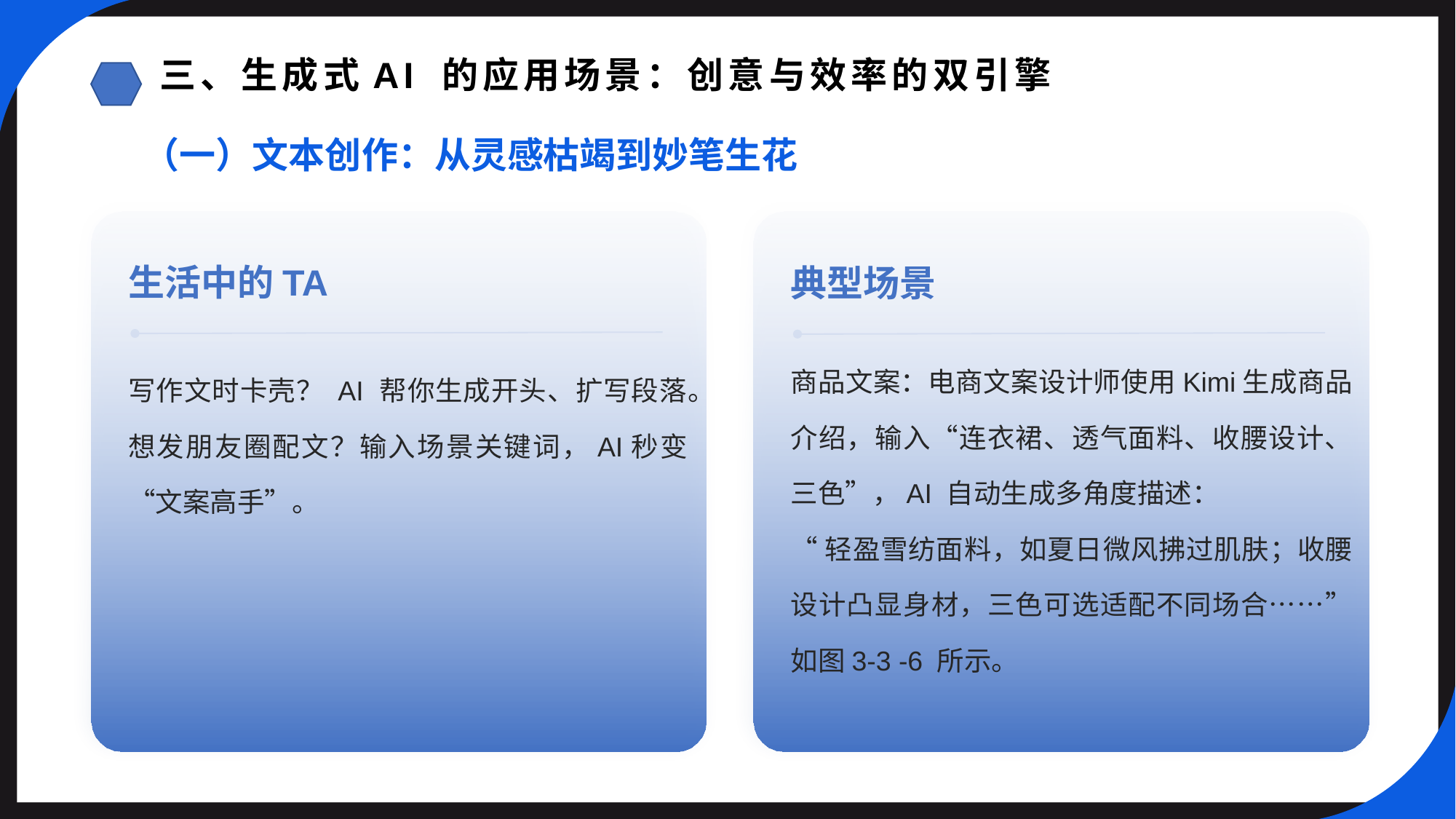

三、生成式AI 的应用场景：创意与效率的双引擎
（一）文本创作：从灵感枯竭到妙笔生花

生活中的TA
典型场景
商品文案：电商文案设计师使用Kimi生成商品介绍，输入“连衣裙、透气面料、收腰设计、三色”，AI 自动生成多角度描述：
“轻盈雪纺面料，如夏日微风拂过肌肤；收腰设计凸显身材，三色可选适配不同场合……”如图3-3 -6 所示。
写作文时卡壳？ AI 帮你生成开头、扩写段落。
想发朋友圈配文？输入场景关键词，AI秒变“文案高手”。